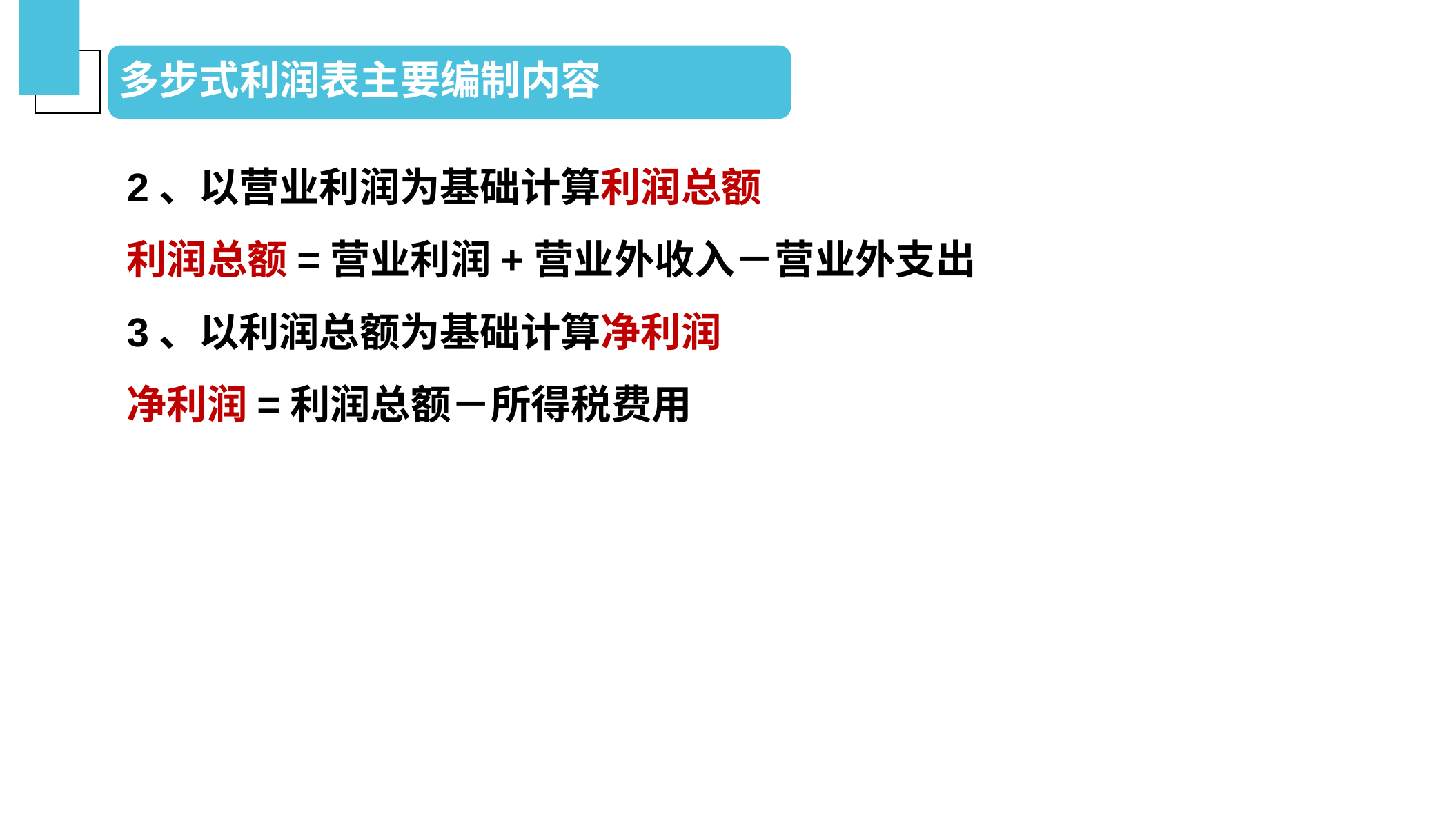

多步式利润表主要编制内容
2、以营业利润为基础计算利润总额
利润总额=营业利润+营业外收入－营业外支出
3、以利润总额为基础计算净利润
净利润=利润总额－所得税费用